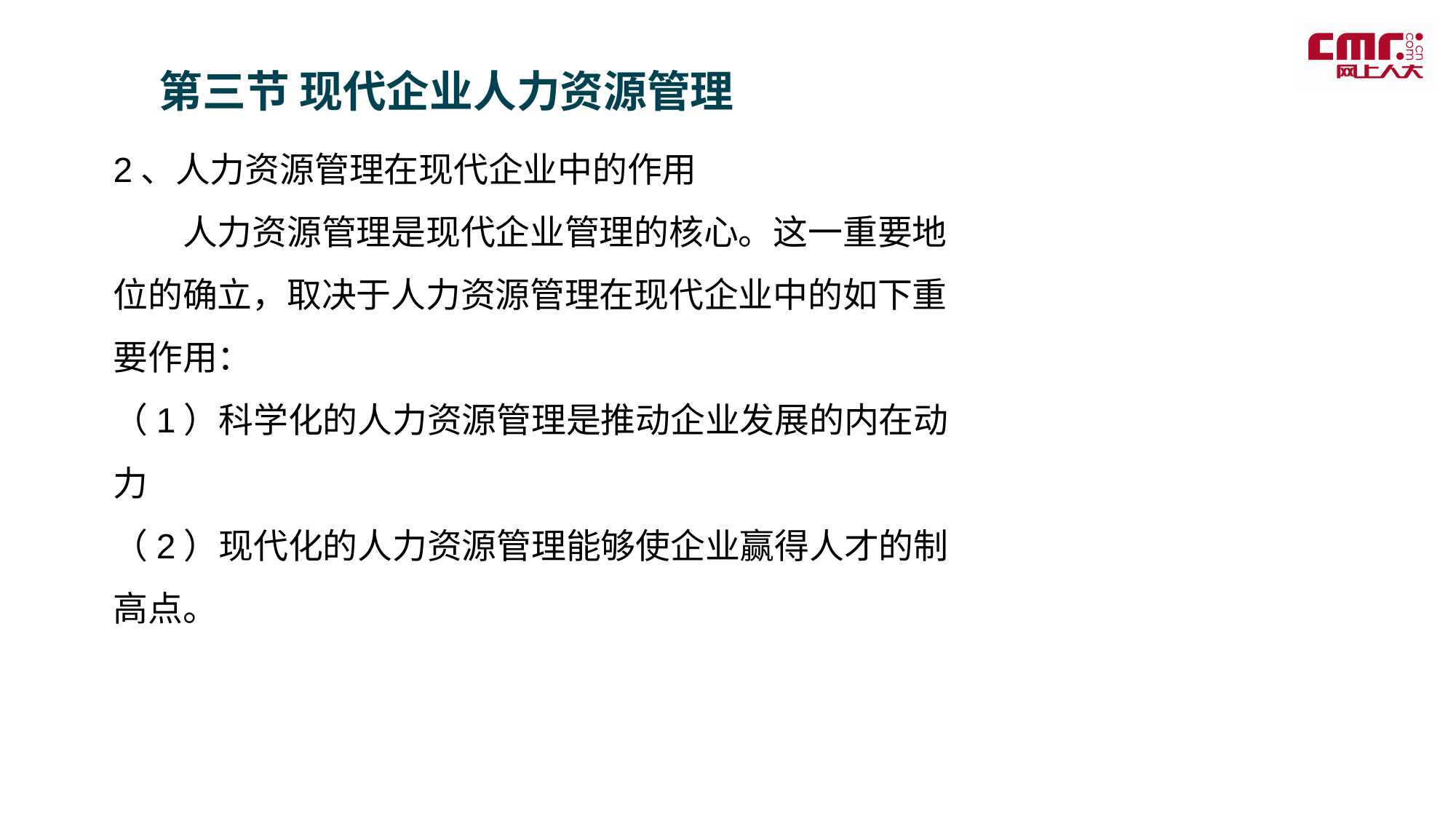

第三节 现代企业人力资源管理
2、人力资源管理在现代企业中的作用
　　人力资源管理是现代企业管理的核心。这一重要地位的确立，取决于人力资源管理在现代企业中的如下重要作用：
（1）科学化的人力资源管理是推动企业发展的内在动力
（2）现代化的人力资源管理能够使企业赢得人才的制高点。